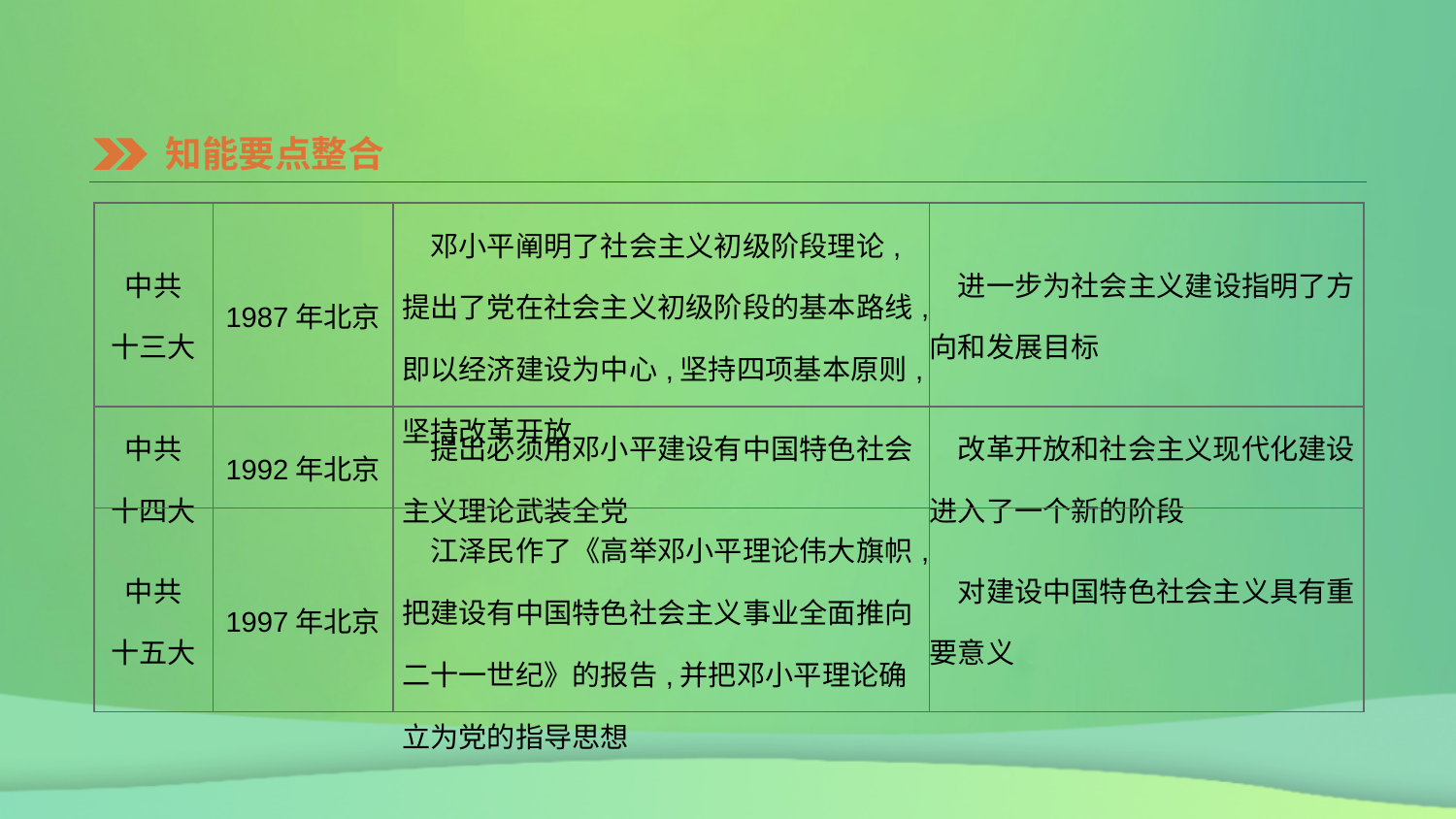

知能要点整合

| 中共 十三大 | 1987年北京 | 邓小平阐明了社会主义初级阶段理论,提出了党在社会主义初级阶段的基本路线,即以经济建设为中心,坚持四项基本原则,坚持改革开放 | 进一步为社会主义建设指明了方向和发展目标 |
| --- | --- | --- | --- |
| 中共 十四大 | 1992年北京 | 提出必须用邓小平建设有中国特色社会主义理论武装全党 | 改革开放和社会主义现代化建设进入了一个新的阶段 |
| 中共 十五大 | 1997年北京 | 江泽民作了《高举邓小平理论伟大旗帜,把建设有中国特色社会主义事业全面推向二十一世纪》的报告,并把邓小平理论确立为党的指导思想 | 对建设中国特色社会主义具有重要意义 |